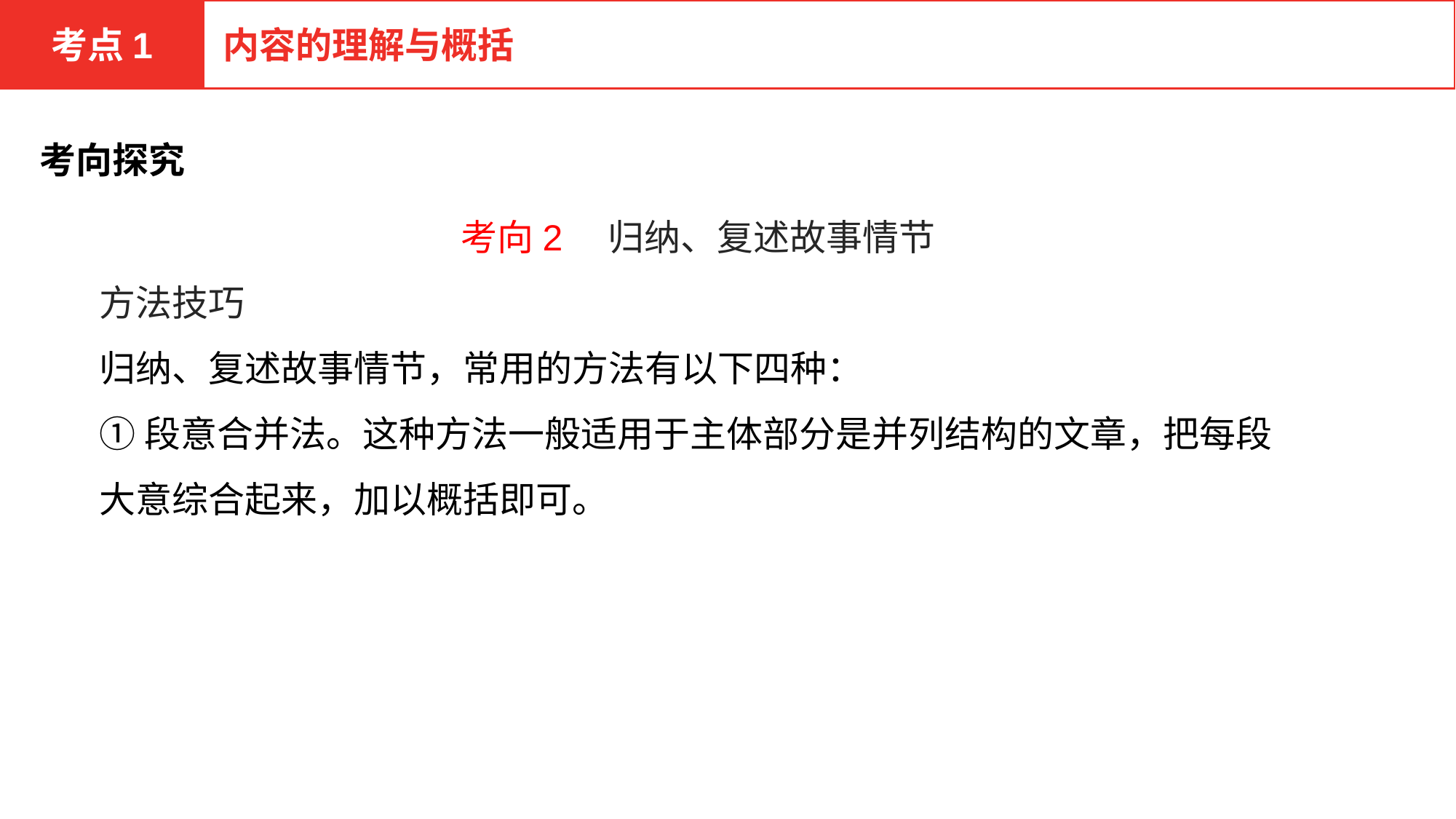

考点1
内容的理解与概括
考向探究
考向2　归纳、复述故事情节
方法技巧
归纳、复述故事情节，常用的方法有以下四种：
①段意合并法。这种方法一般适用于主体部分是并列结构的文章，把每段大意综合起来，加以概括即可。